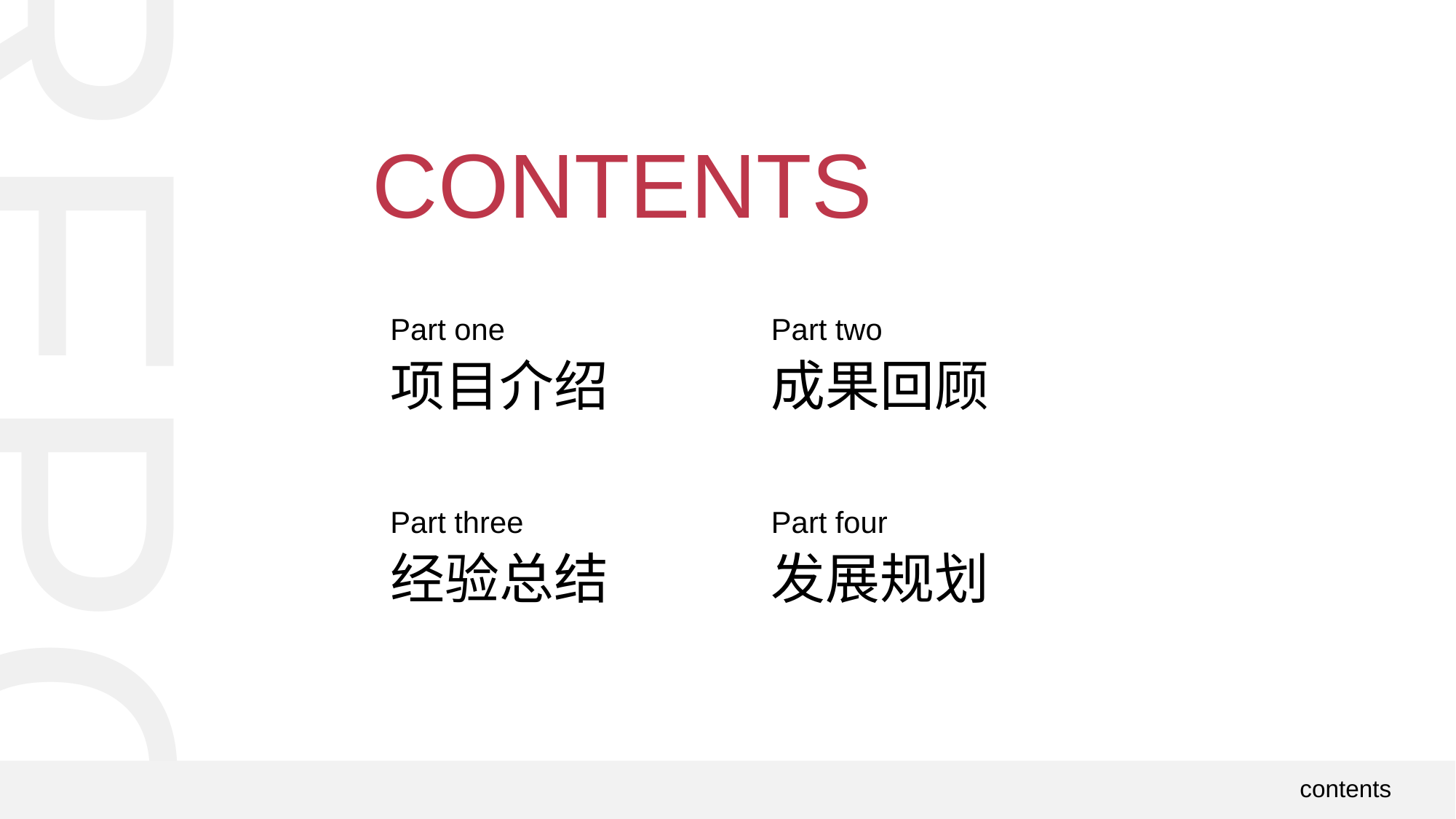

CONTENTS
Part one
Part two
项目介绍
成果回顾
REPORT
Part three
Part four
经验总结
发展规划

contents